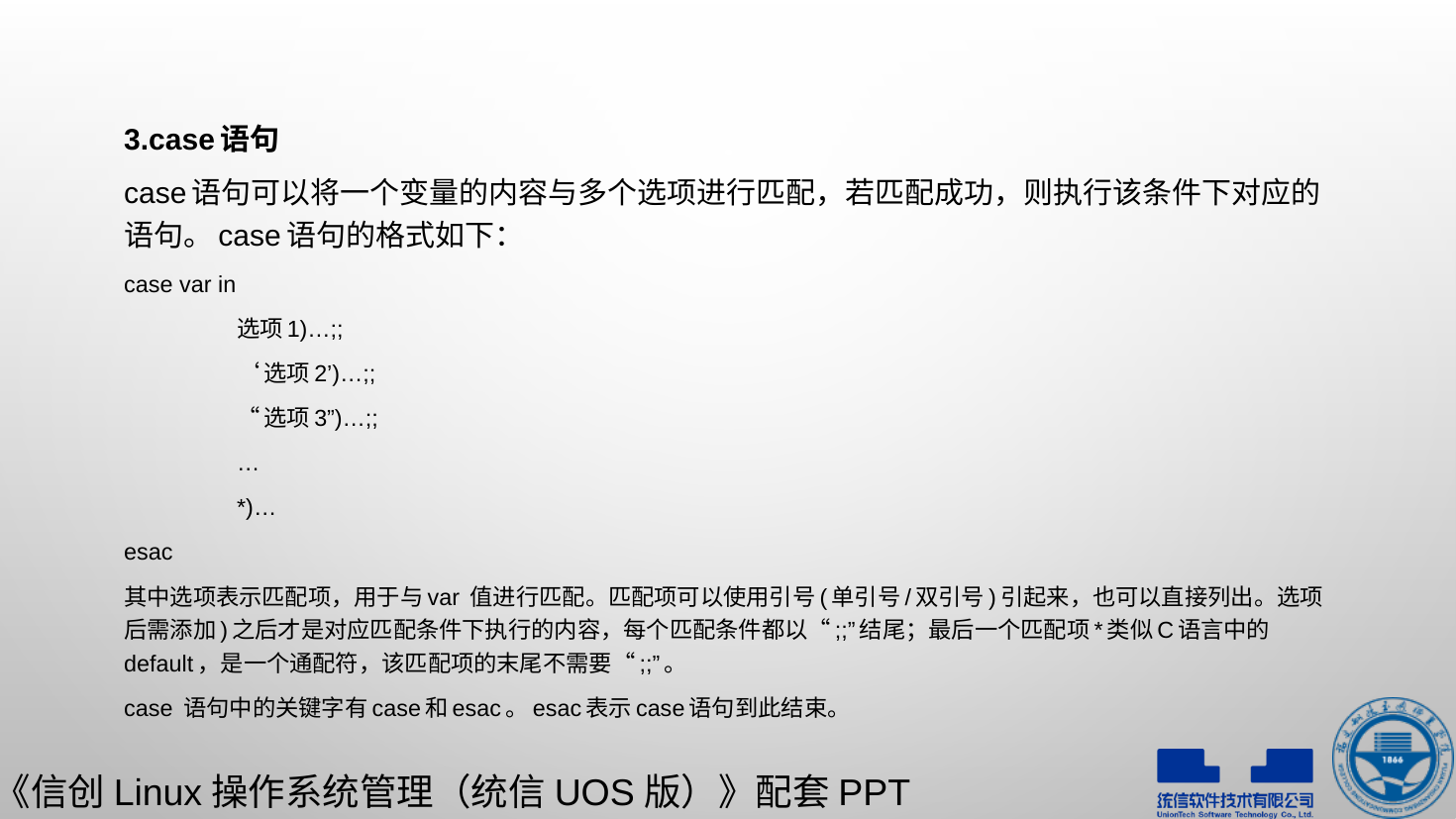

3.case语句
case语句可以将一个变量的内容与多个选项进行匹配，若匹配成功，则执行该条件下对应的语句。case语句的格式如下：
case var in
	选项1)…;;
	‘选项2’)…;;
	“选项3”)…;;
	…
	*)…
esac
其中选项表示匹配项，用于与var 值进行匹配。匹配项可以使用引号(单引号/双引号)引起来，也可以直接列出。选项后需添加)之后才是对应匹配条件下执行的内容，每个匹配条件都以“;;”结尾；最后一个匹配项*类似C语言中的default，是一个通配符，该匹配项的末尾不需要“;;”。
case 语句中的关键字有case和esac。esac表示case语句到此结束。